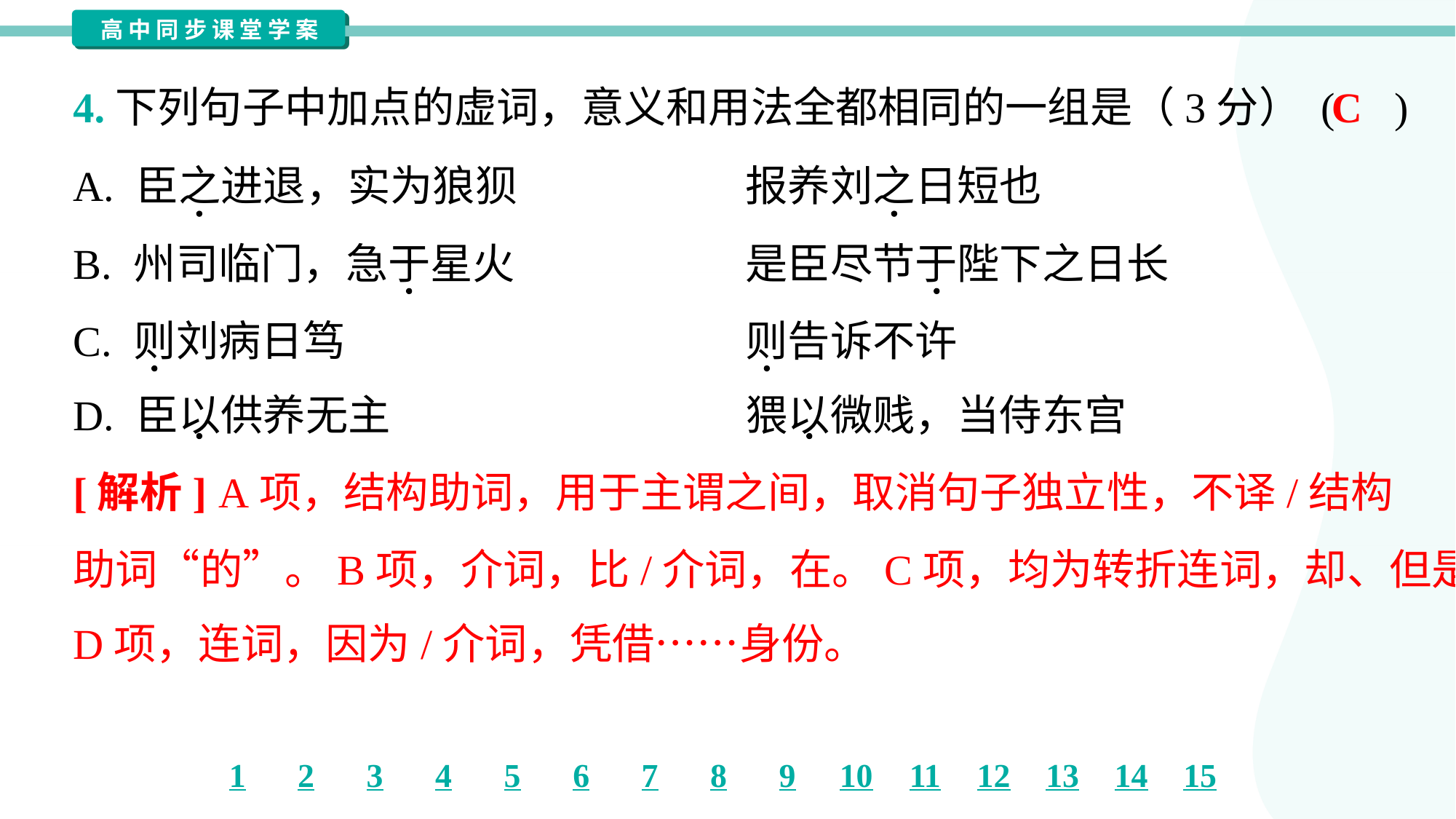

C
4.下列句子中加点的虚词，意义和用法全都相同的一组是（3分） (     )
A. 臣之进退，实为狼狈	报养刘之日短也
B. 州司临门，急于星火	是臣尽节于陛下之日长
C. 则刘病日笃	则告诉不许
D. 臣以供养无主	猥以微贱，当侍东宫

[解析] A项，结构助词，用于主谓之间，取消句子独立性，不译/结构
助词“的”。B项，介词，比/介词，在。C项，均为转折连词，却、但是。
D项，连词，因为/介词，凭借……身份。